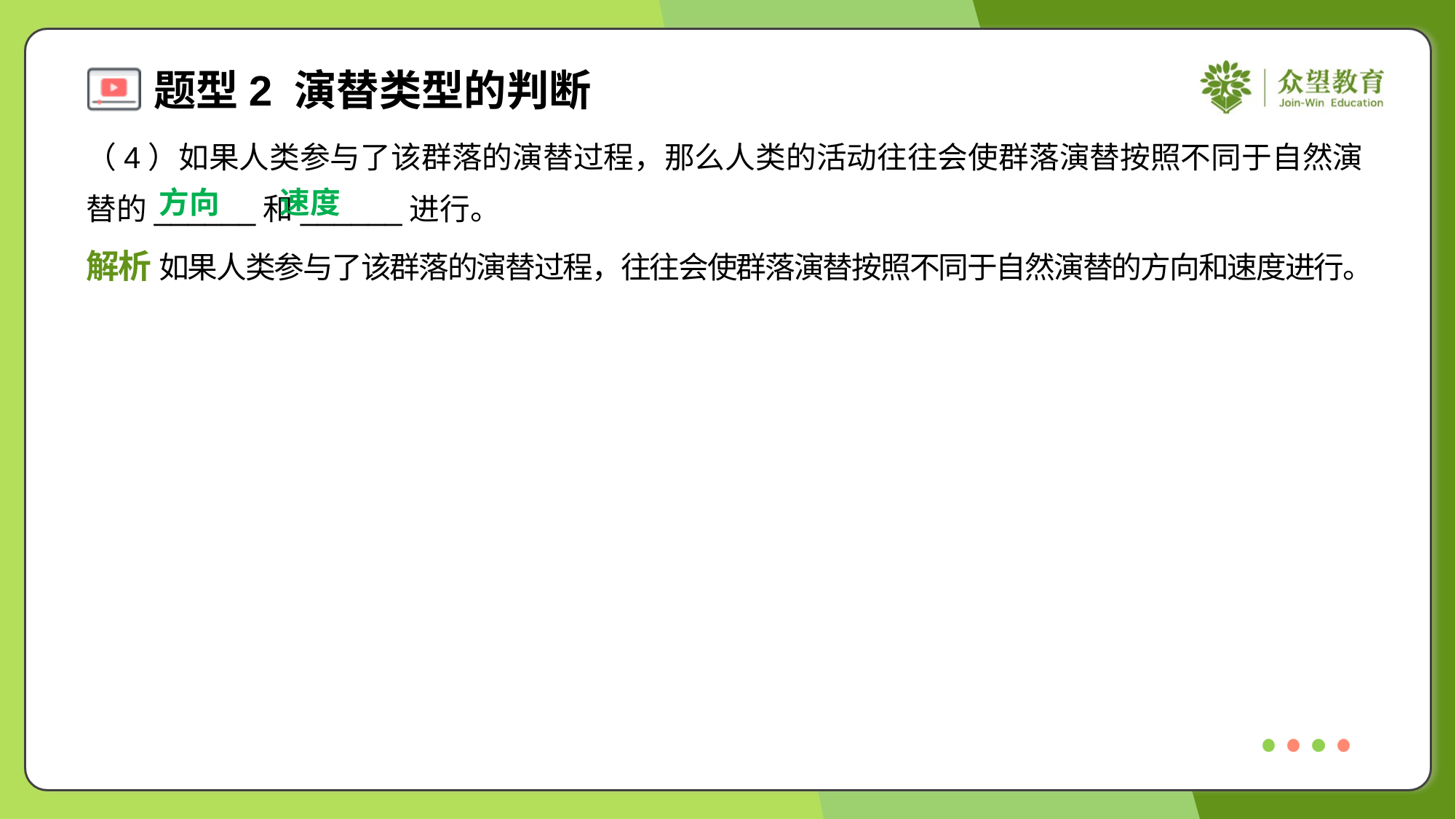

（4）如果人类参与了该群落的演替过程，那么人类的活动往往会使群落演替按照不同于自然演
替的______和______进行。
方向
速度
解析 如果人类参与了该群落的演替过程，往往会使群落演替按照不同于自然演替的方向和速度进行。